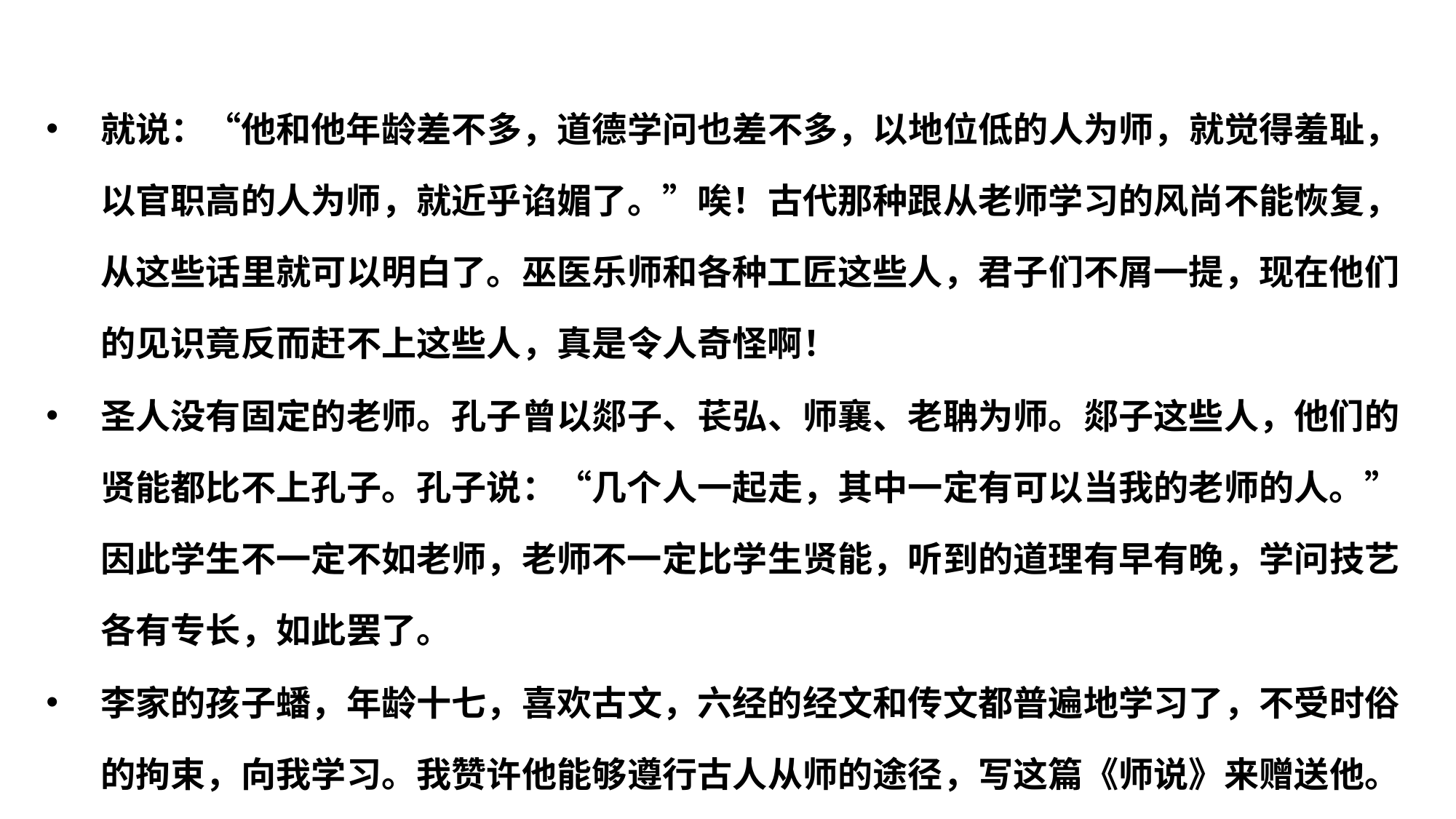

就说：“他和他年龄差不多，道德学问也差不多，以地位低的人为师，就觉得羞耻，以官职高的人为师，就近乎谄媚了。”唉！古代那种跟从老师学习的风尚不能恢复，从这些话里就可以明白了。巫医乐师和各种工匠这些人，君子们不屑一提，现在他们的见识竟反而赶不上这些人，真是令人奇怪啊！
圣人没有固定的老师。孔子曾以郯子、苌弘、师襄、老聃为师。郯子这些人，他们的贤能都比不上孔子。孔子说：“几个人一起走，其中一定有可以当我的老师的人。”因此学生不一定不如老师，老师不一定比学生贤能，听到的道理有早有晚，学问技艺各有专长，如此罢了。
李家的孩子蟠，年龄十七，喜欢古文，六经的经文和传文都普遍地学习了，不受时俗的拘束，向我学习。我赞许他能够遵行古人从师的途径，写这篇《师说》来赠送他。